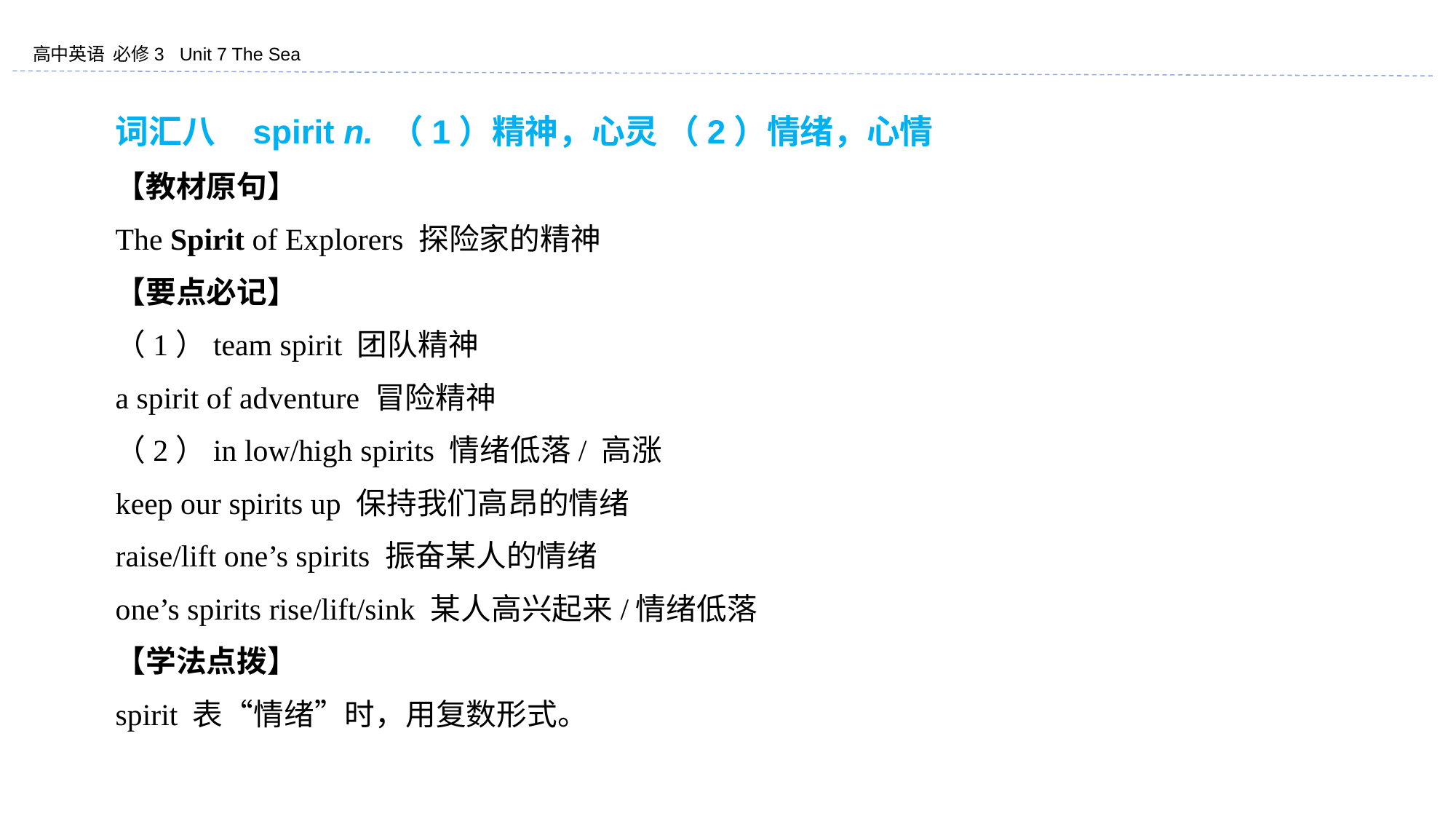

词汇八　spirit n. （1）精神，心灵 （2）情绪，心情
【教材原句】
The Spirit of Explorers 探险家的精神
【要点必记】
（1）team spirit 团队精神
a spirit of adventure 冒险精神
（2）in low/high spirits 情绪低落/ 高涨
keep our spirits up 保持我们高昂的情绪
raise/lift one’s spirits 振奋某人的情绪
one’s spirits rise/lift/sink 某人高兴起来/情绪低落
【学法点拨】
spirit 表“情绪”时，用复数形式。